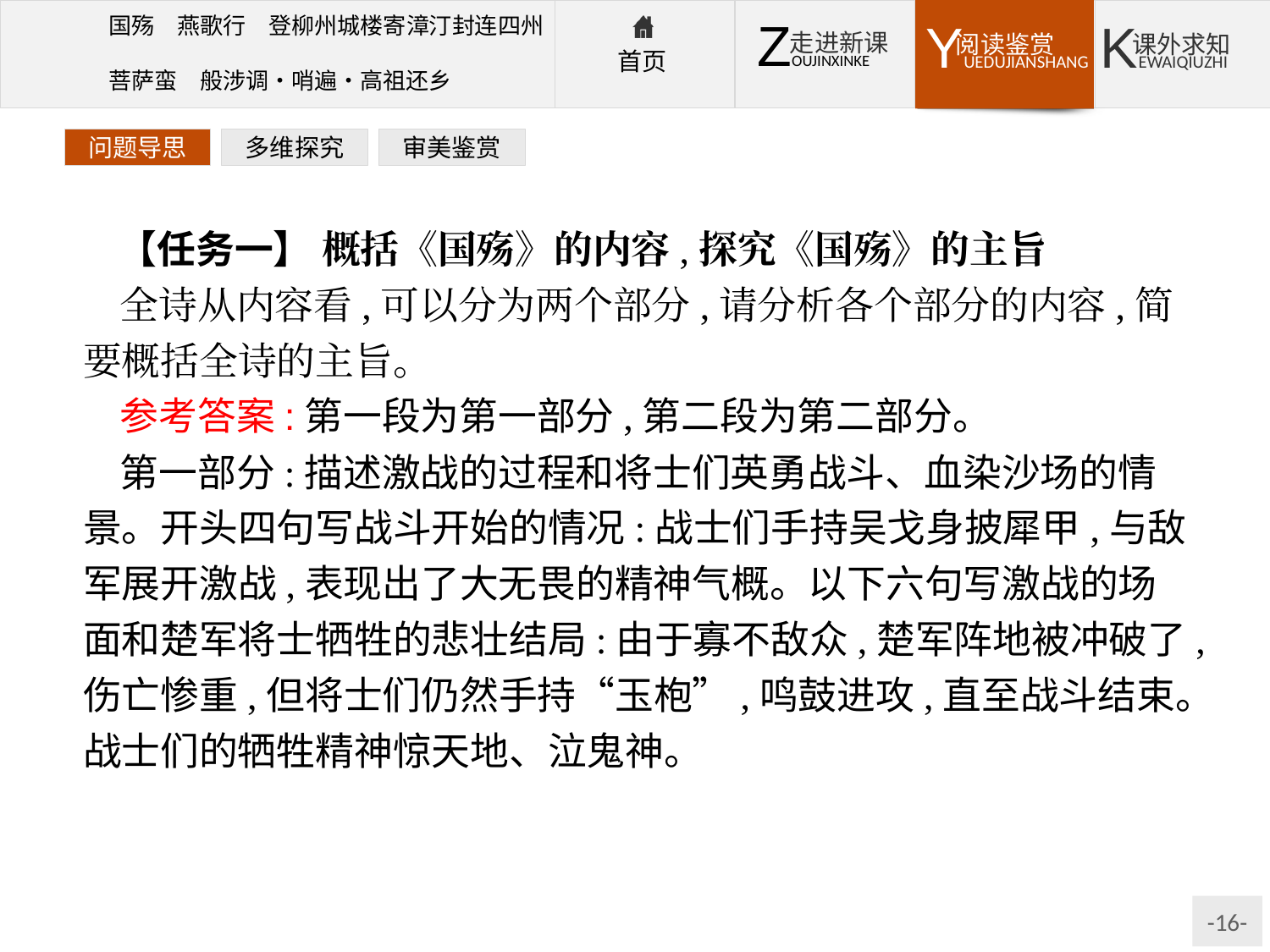

问题导思
多维探究
审美鉴赏
【任务一】 概括《国殇》的内容,探究《国殇》的主旨
全诗从内容看,可以分为两个部分,请分析各个部分的内容,简要概括全诗的主旨。
参考答案:第一段为第一部分,第二段为第二部分。
第一部分:描述激战的过程和将士们英勇战斗、血染沙场的情景。开头四句写战斗开始的情况:战士们手持吴戈身披犀甲,与敌军展开激战,表现出了大无畏的精神气概。以下六句写激战的场面和楚军将士牺牲的悲壮结局:由于寡不敌众,楚军阵地被冲破了,伤亡惨重,但将士们仍然手持“玉枹”,鸣鼓进攻,直至战斗结束。战士们的牺牲精神惊天地、泣鬼神。